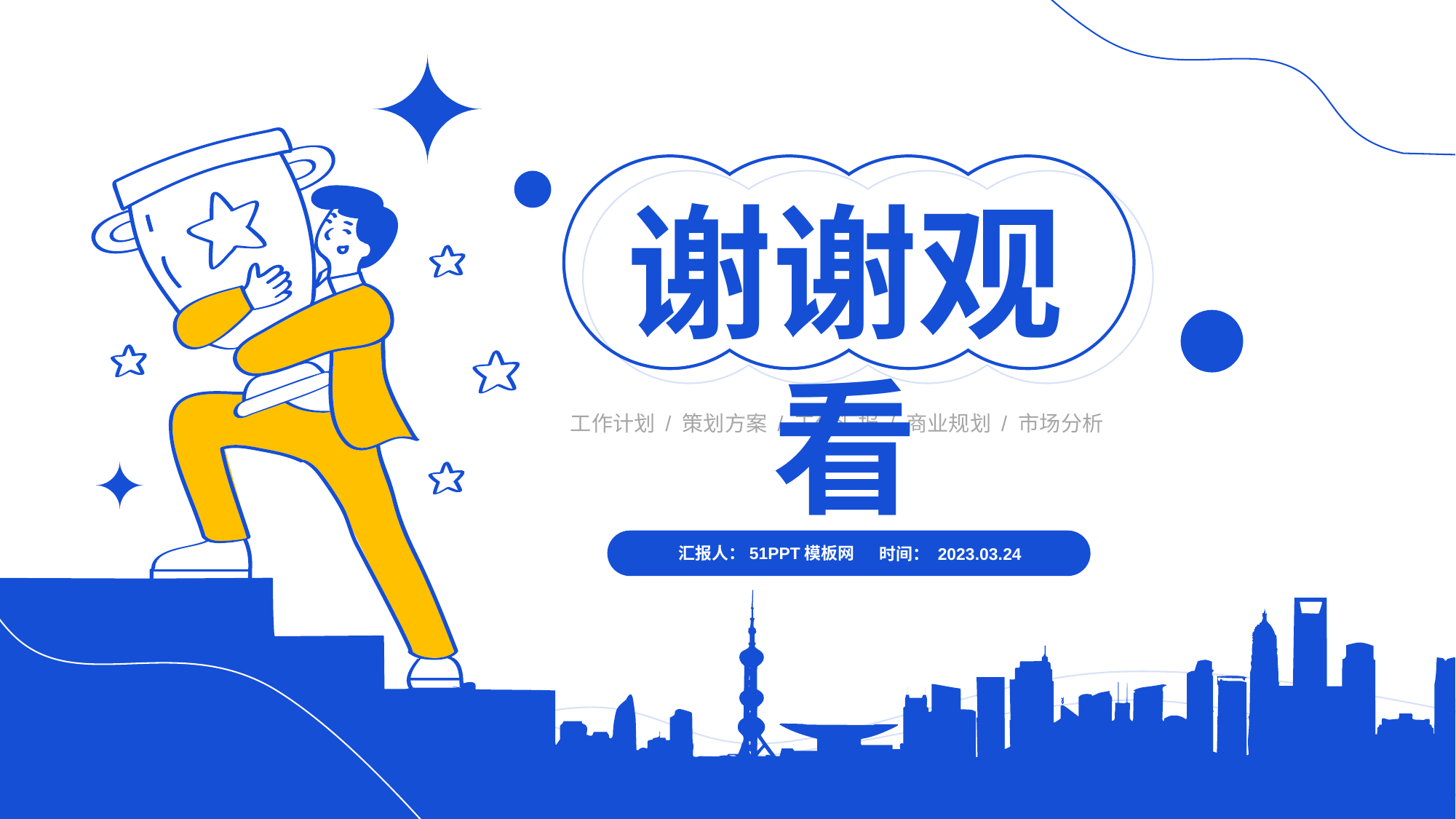

谢谢观看

工作计划 / 策划方案 / 工作汇报 / 商业规划 / 市场分析

汇报人：51PPT模板网
时间： 2023.03.24